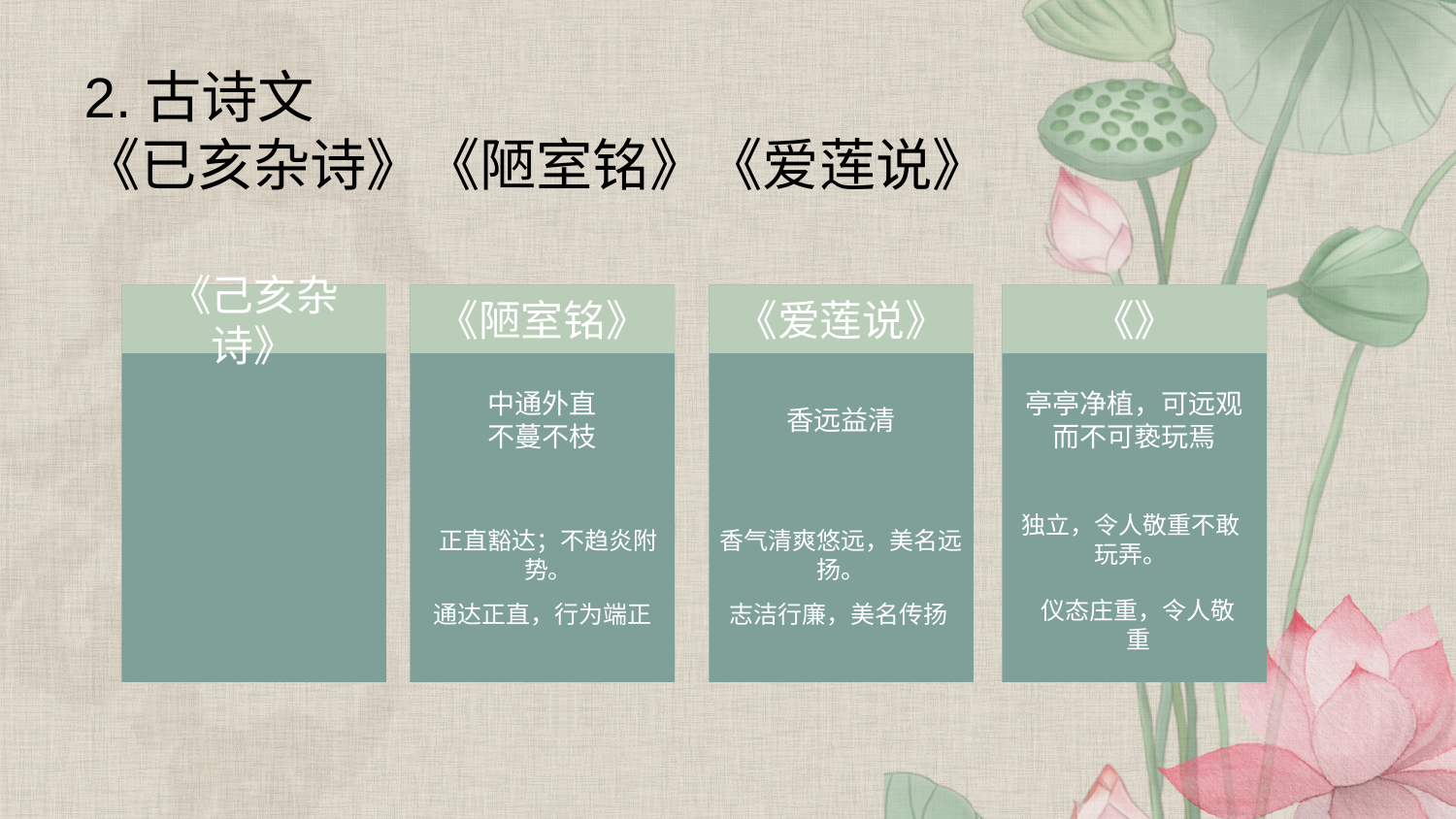

2.古诗文
《已亥杂诗》《陋室铭》《爱莲说》
《》
《爱莲说》

《己亥杂诗》

《陋室铭》

中通外直
不蔓不枝
亭亭净植，可远观
而不可亵玩焉
香远益清
独立，令人敬重不敢玩弄。
正直豁达；不趋炎附势。
香气清爽悠远，美名远扬。
仪态庄重，令人敬重
通达正直，行为端正
志洁行廉，美名传扬